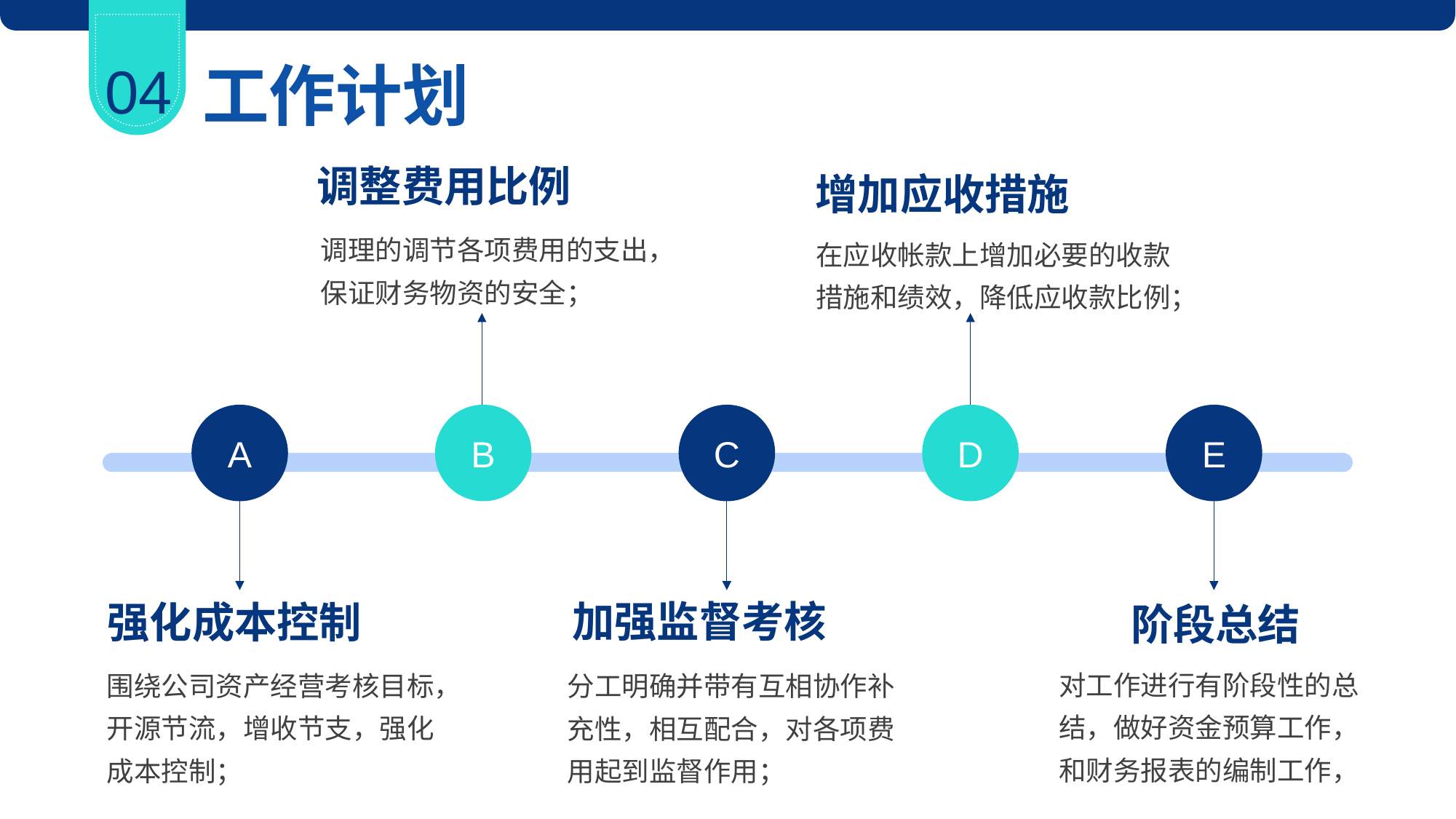

04
工作计划
调整费用比例
增加应收措施
调理的调节各项费用的支出，保证财务物资的安全；
在应收帐款上增加必要的收款措施和绩效，降低应收款比例；
B
D
A
C
E

加强监督考核
强化成本控制
阶段总结
对工作进行有阶段性的总结，做好资金预算工作，和财务报表的编制工作，
围绕公司资产经营考核目标，开源节流，增收节支，强化成本控制；
分工明确并带有互相协作补充性，相互配合，对各项费用起到监督作用；